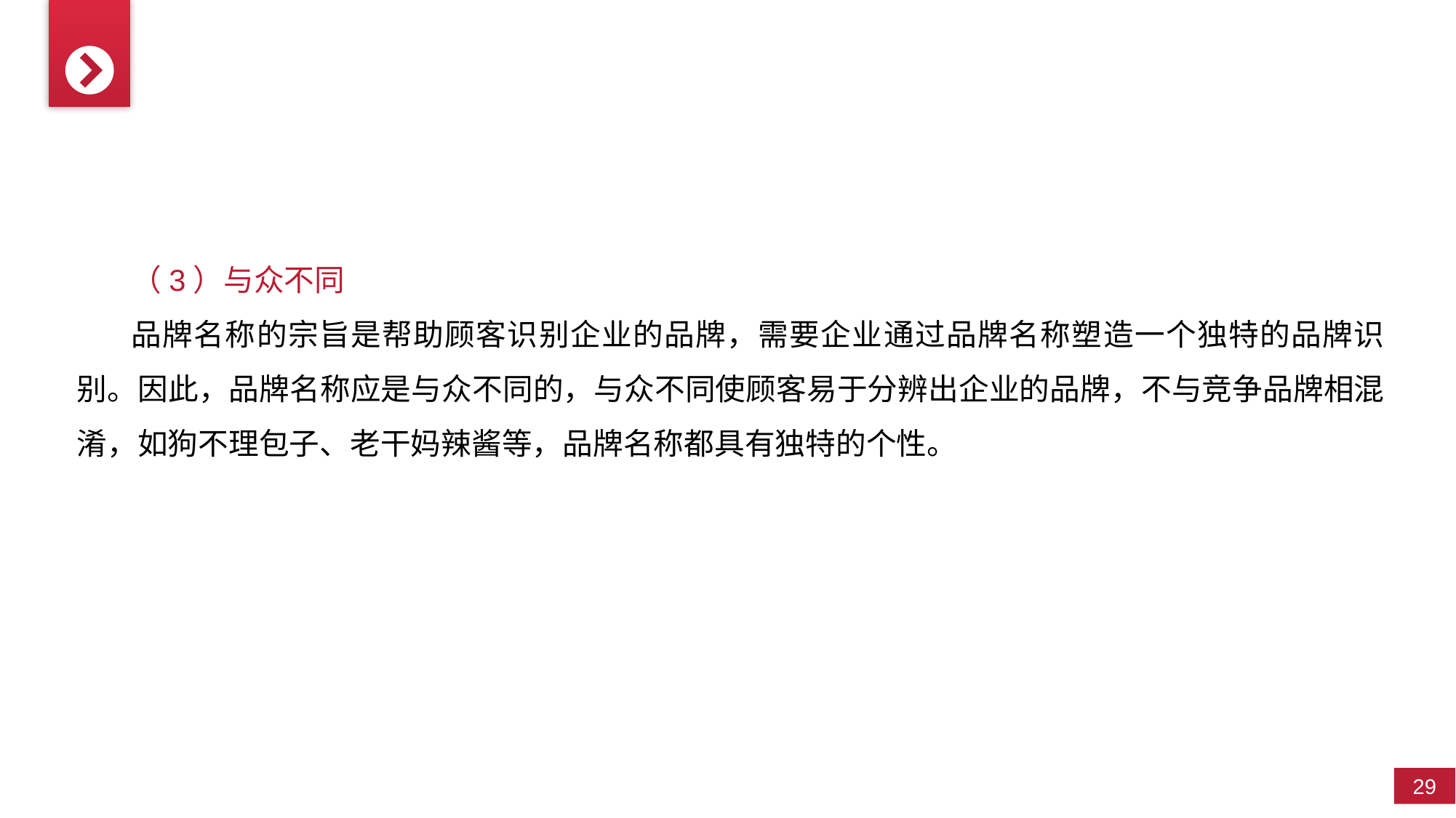

（3）与众不同
品牌名称的宗旨是帮助顾客识别企业的品牌，需要企业通过品牌名称塑造一个独特的品牌识别。因此，品牌名称应是与众不同的，与众不同使顾客易于分辨出企业的品牌，不与竞争品牌相混淆，如狗不理包子、老干妈辣酱等，品牌名称都具有独特的个性。